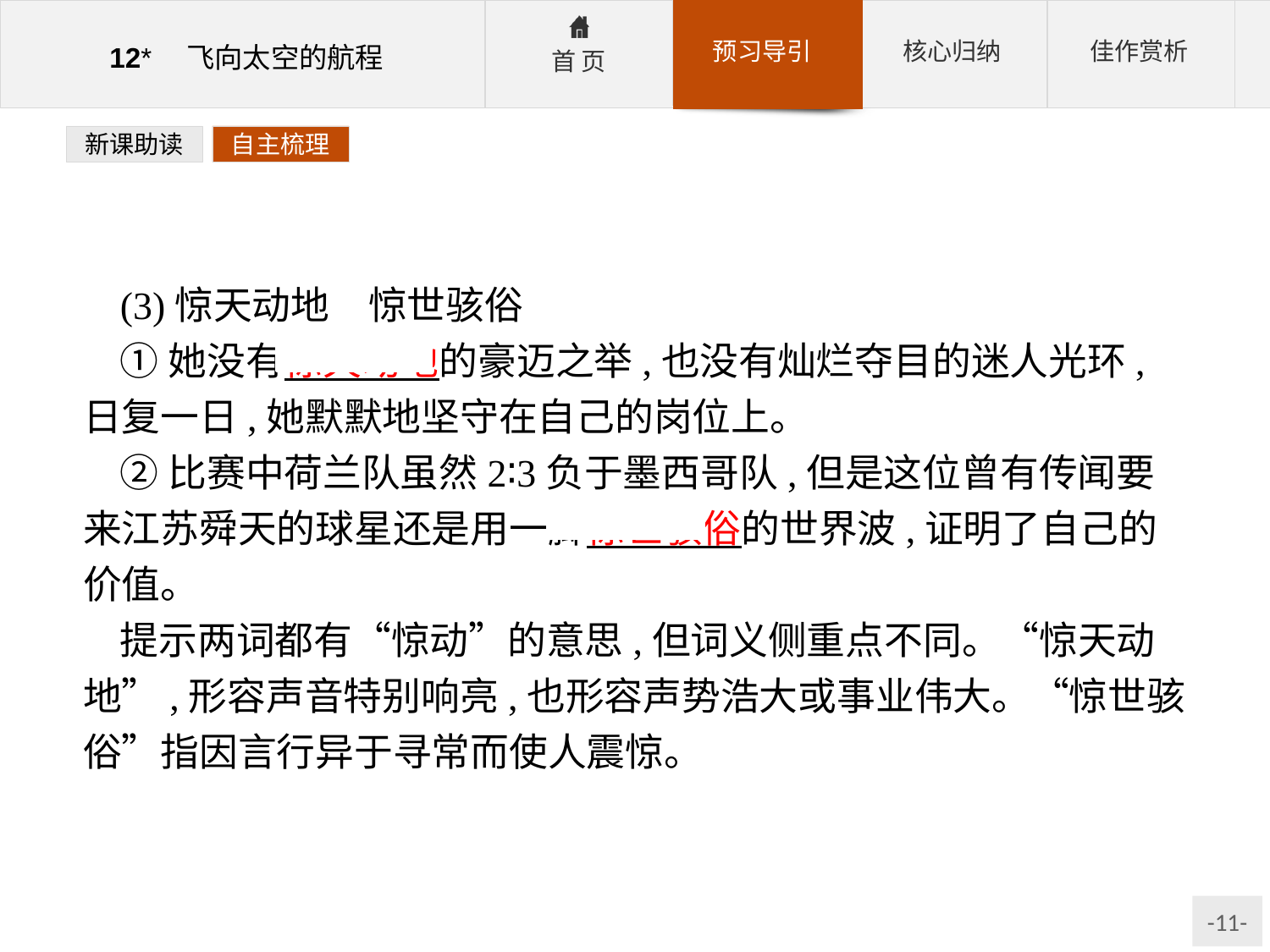

新课助读
自主梳理
(3)惊天动地　惊世骇俗
①她没有惊天动地的豪迈之举,也没有灿烂夺目的迷人光环,日复一日,她默默地坚守在自己的岗位上。
②比赛中荷兰队虽然2∶3负于墨西哥队,但是这位曾有传闻要来江苏舜天的球星还是用一脚惊世骇俗的世界波,证明了自己的价值。
提示两词都有“惊动”的意思,但词义侧重点不同。“惊天动地”,形容声音特别响亮,也形容声势浩大或事业伟大。“惊世骇俗”指因言行异于寻常而使人震惊。